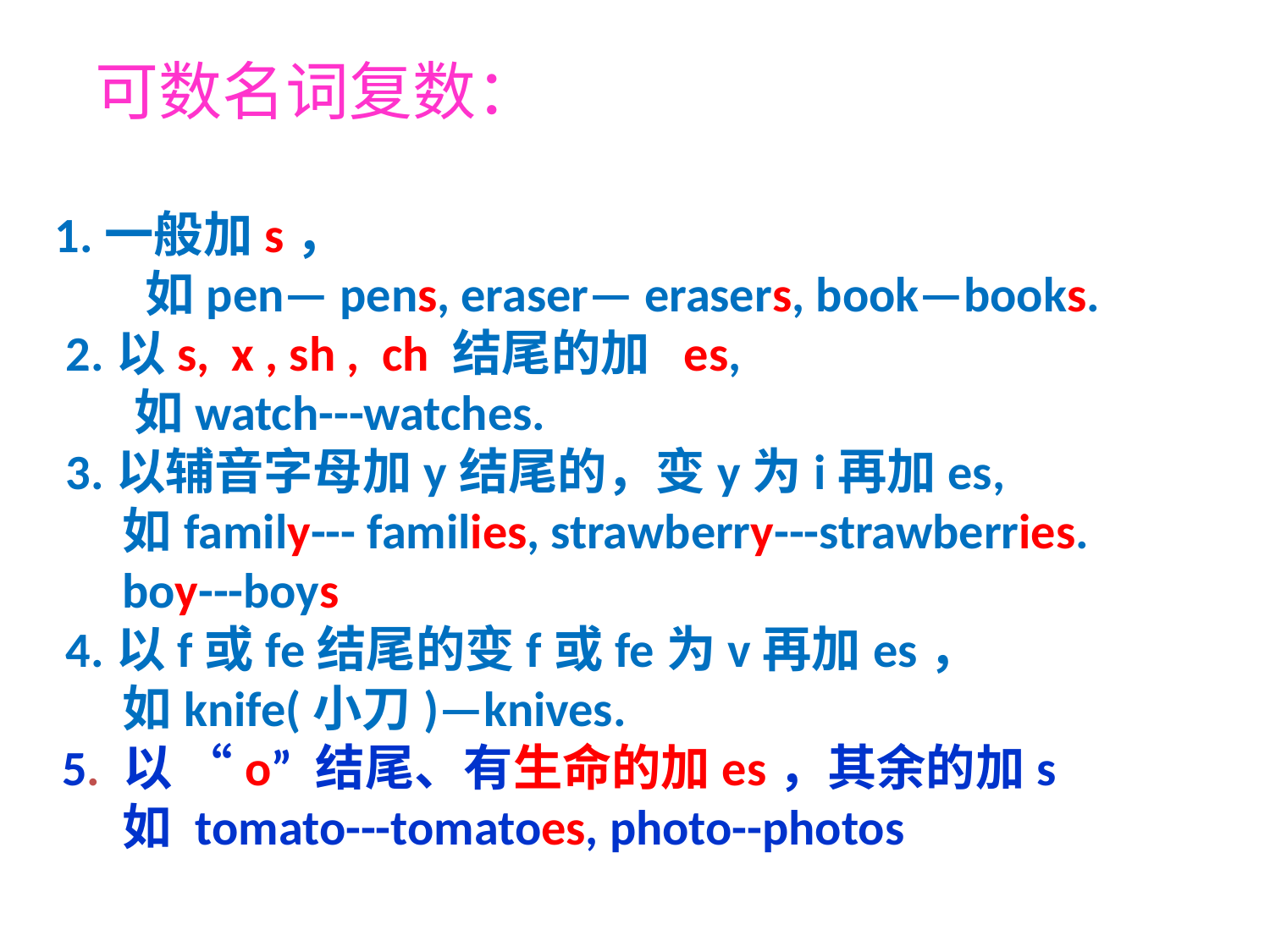

可数名词复数：

1.一般加s，
       如pen— pens, eraser— erasers, book—books.
 2.以s,  x , sh ,  ch 结尾的加  es,
      如watch---watches.
 3.以辅音字母加y结尾的，变y为i再加es,
     如family--- families, strawberry---strawberries.
      boy---boys
 4.以f或fe结尾的变f或fe为v再加es，
     如knife(小刀)—knives.
 5. 以 “o” 结尾、有生命的加es，其余的加s
     如 tomato---tomatoes, photo--photos